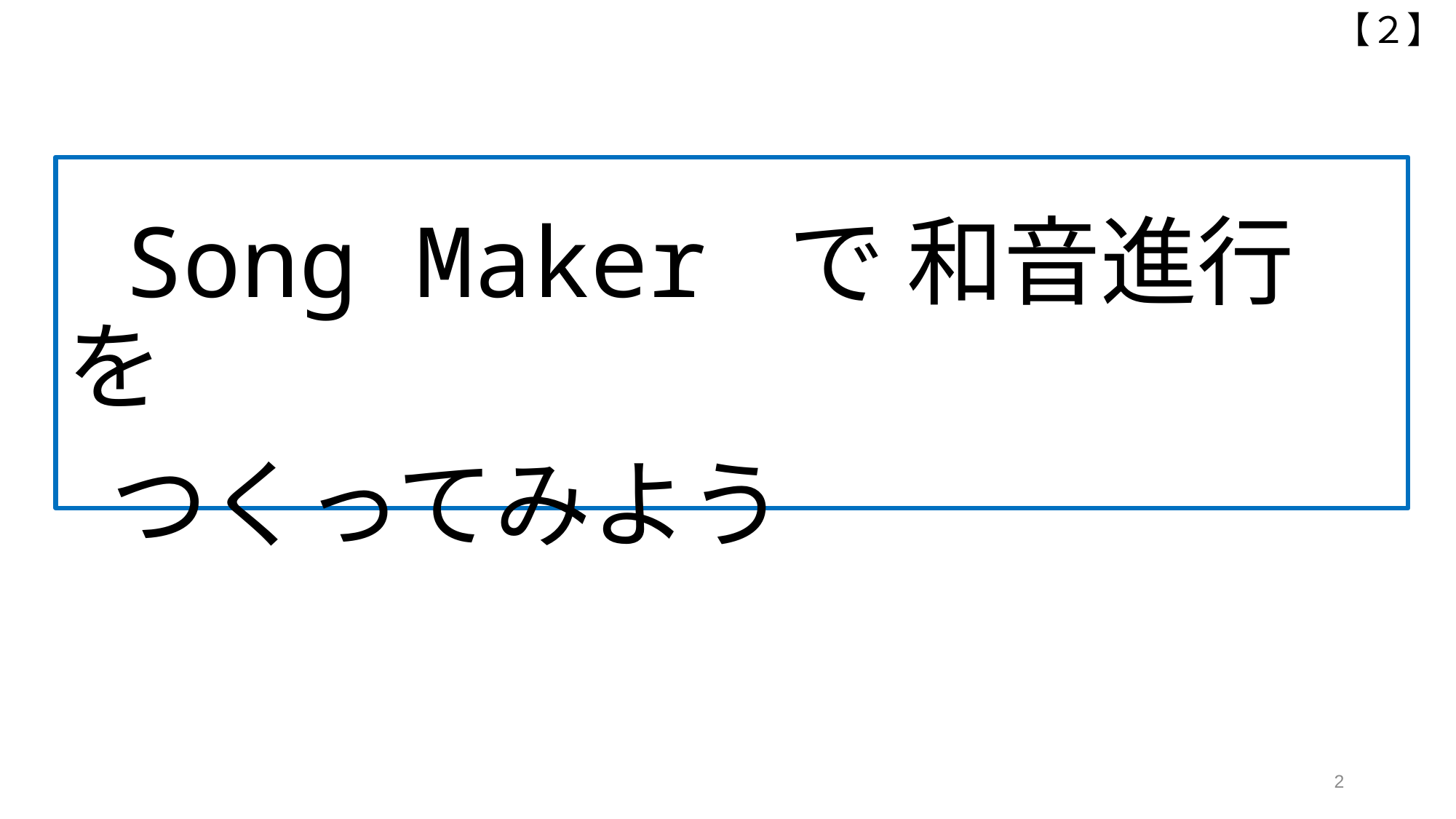

【２】

 Song Maker で 和音進行 を

 つくってみよう
2